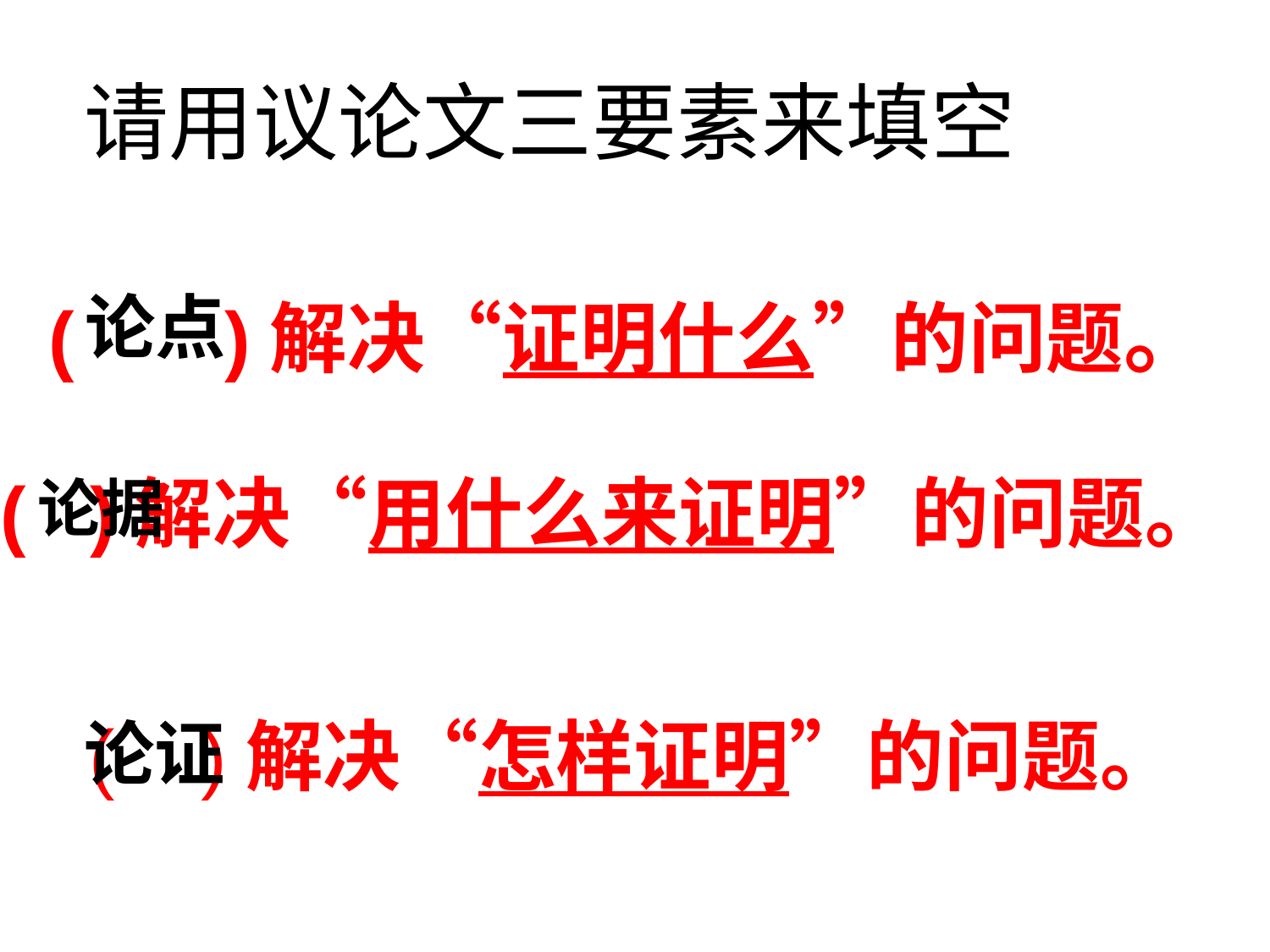

请用议论文三要素来填空
(       )解决“证明什么”的问题。
论点
(   )解决“用什么来证明”的问题。
论据
(    )解决“怎样证明”的问题。
论证